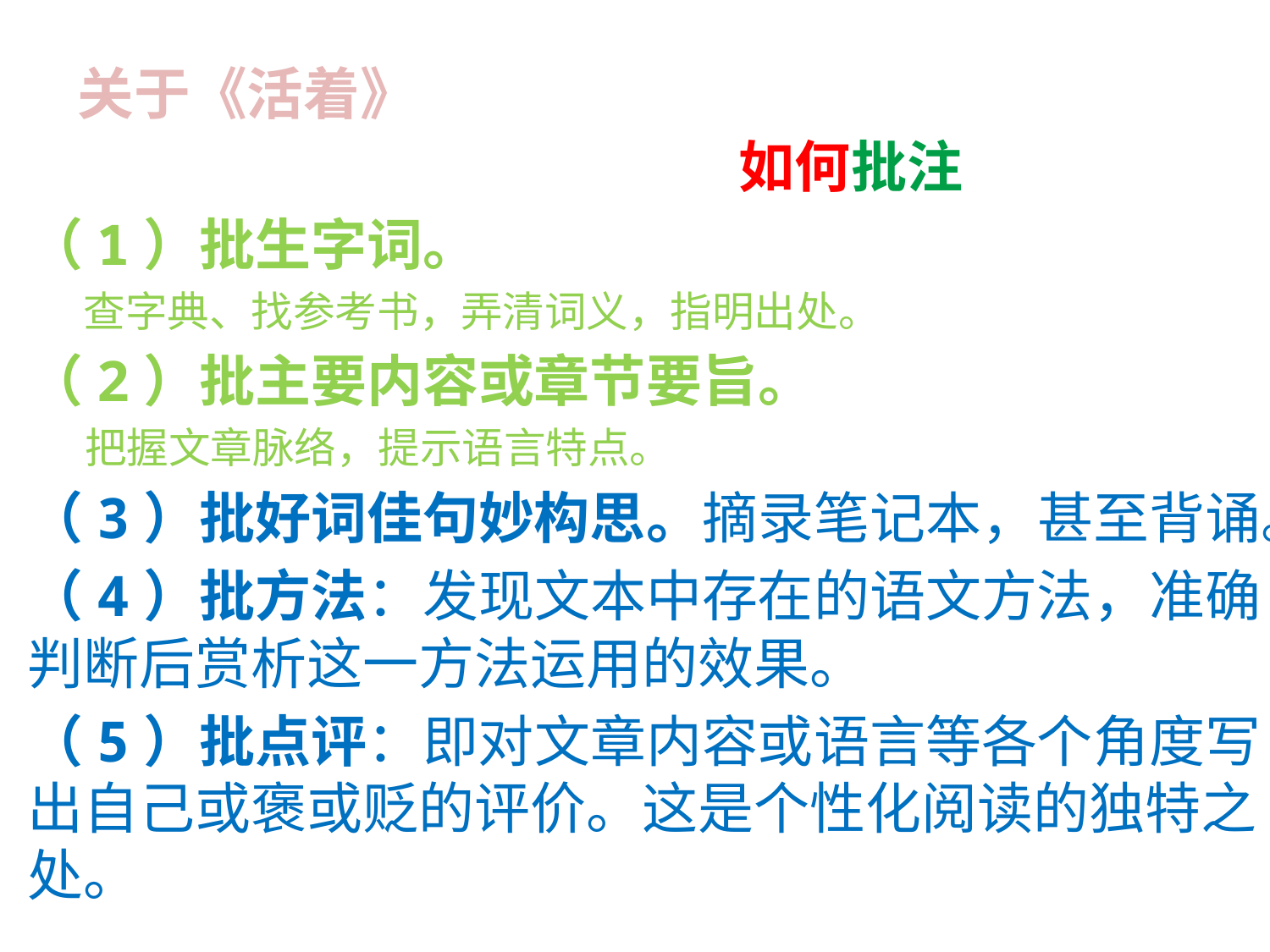

# 关于《活着》
                                                       如何批注
（1）批生字词。
     查字典、找参考书，弄清词义，指明出处。
（2）批主要内容或章节要旨。
     把握文章脉络，提示语言特点。
（3）批好词佳句妙构思。摘录笔记本，甚至背诵。
（4）批方法：发现文本中存在的语文方法，准确判断后赏析这一方法运用的效果。
（5）批点评：即对文章内容或语言等各个角度写出自己或褒或贬的评价。这是个性化阅读的独特之处。